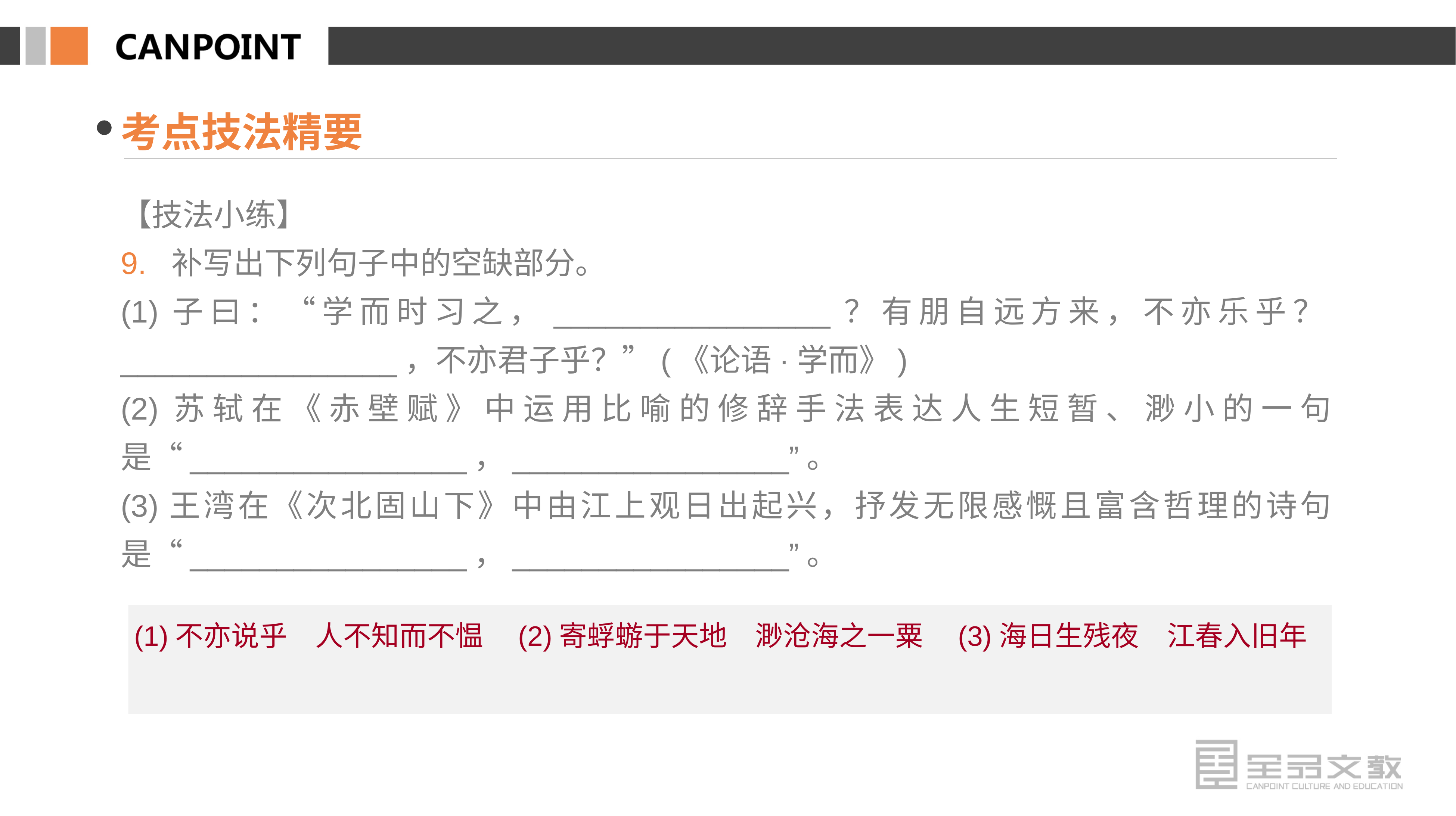

考点技法精要

【技法小练】
9.  补写出下列句子中的空缺部分。
(1)子曰：“学而时习之，________________？有朋自远方来，不亦乐乎？________________，不亦君子乎？”(《论语·学而》)
(2)苏轼在《赤壁赋》中运用比喻的修辞手法表达人生短暂、渺小的一句是“________________，________________”。
(3)王湾在《次北固山下》中由江上观日出起兴，抒发无限感慨且富含哲理的诗句是“________________，________________”。

(1)不亦说乎　人不知而不愠　(2)寄蜉蝣于天地　渺沧海之一粟　(3)海日生残夜　江春入旧年